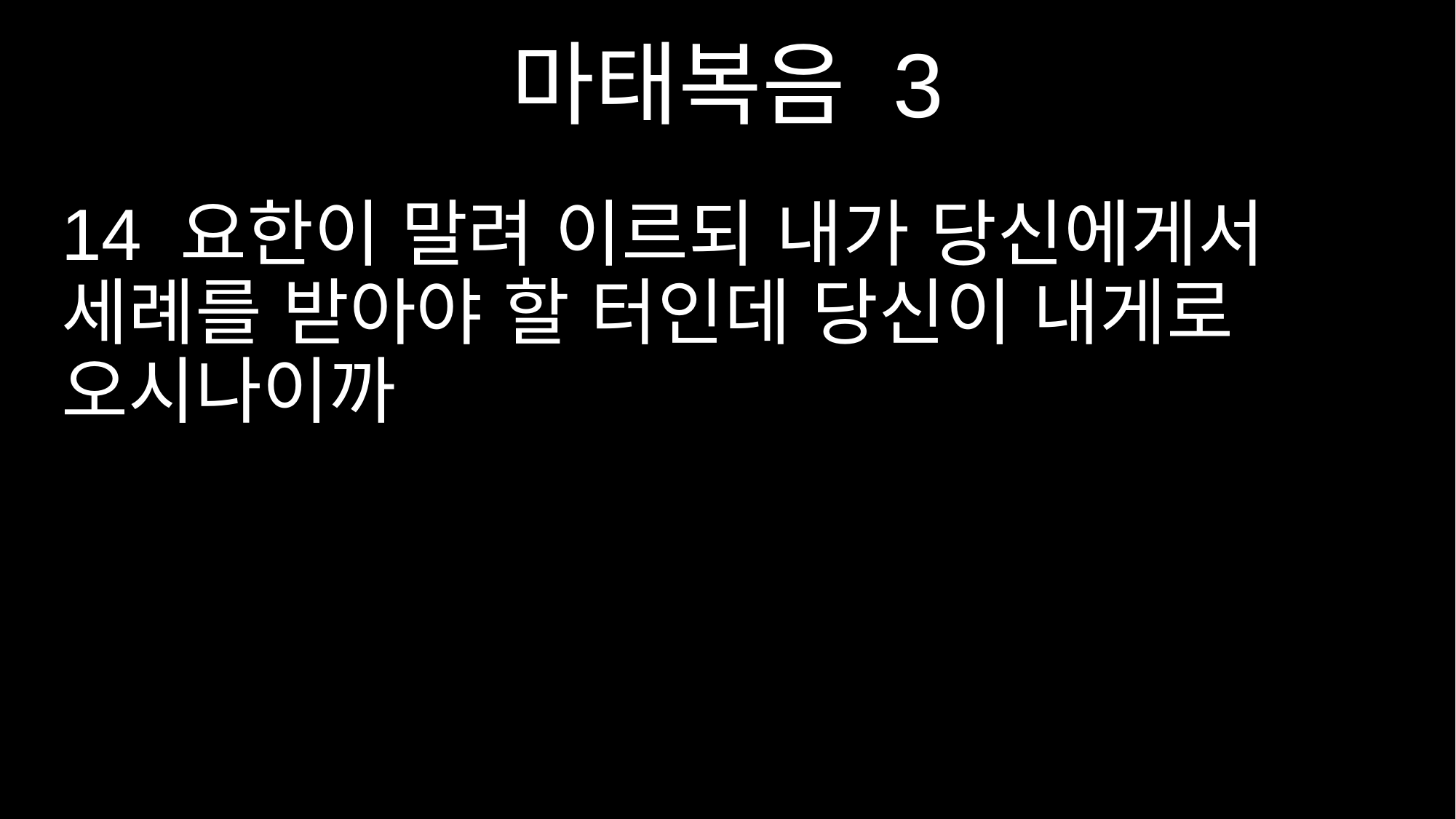

마태복음 3
14 요한이 말려 이르되 내가 당신에게서 세례를 받아야 할 터인데 당신이 내게로 오시나이까